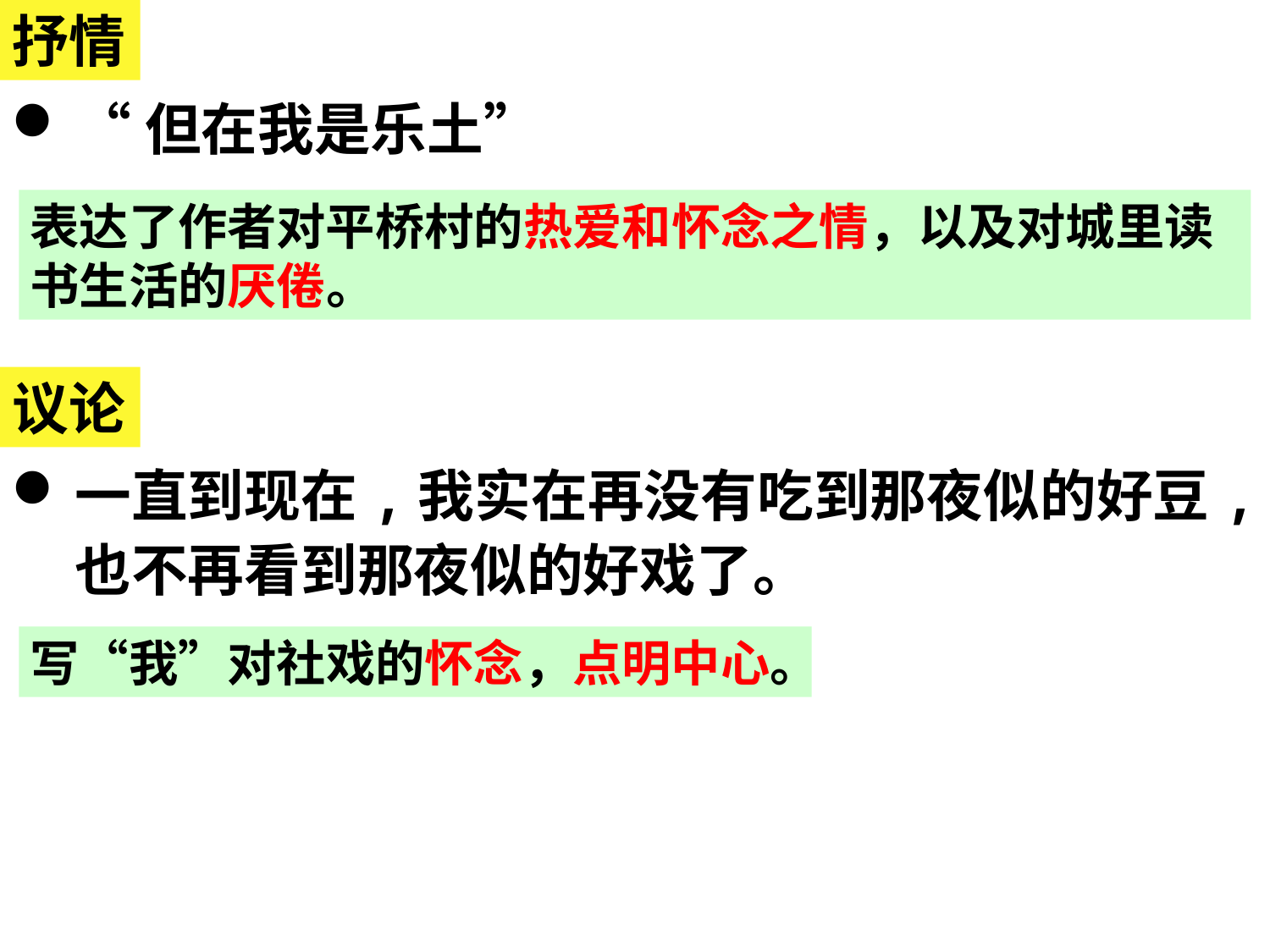

抒情
“但在我是乐土”
表达了作者对平桥村的热爱和怀念之情，以及对城里读书生活的厌倦。
议论
一直到现在,我实在再没有吃到那夜似的好豆,也不再看到那夜似的好戏了。
写“我”对社戏的怀念，点明中心。